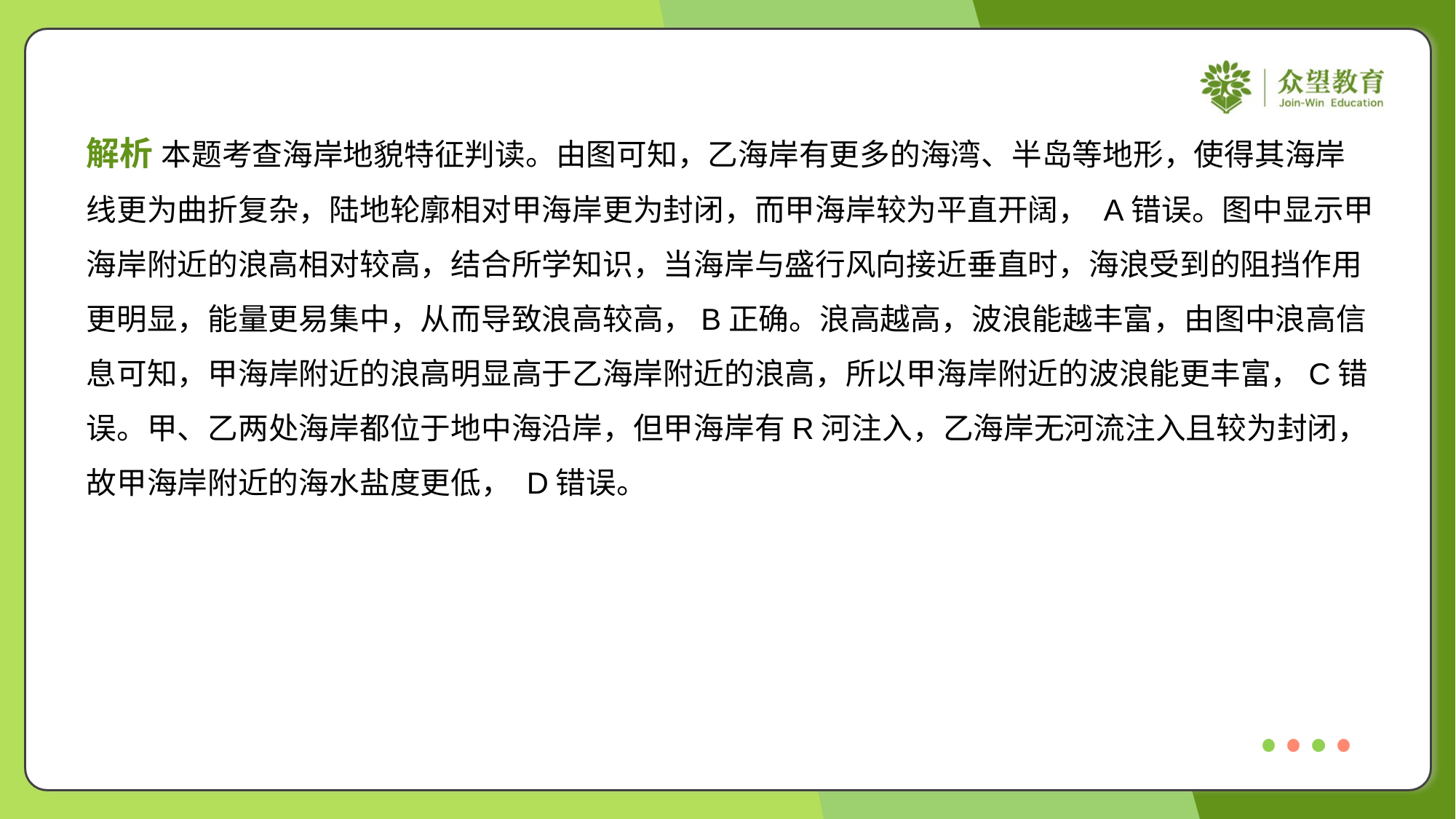

解析 本题考查海岸地貌特征判读。由图可知，乙海岸有更多的海湾、半岛等地形，使得其海岸
线更为曲折复杂，陆地轮廓相对甲海岸更为封闭，而甲海岸较为平直开阔， A错误。图中显示甲
海岸附近的浪高相对较高，结合所学知识，当海岸与盛行风向接近垂直时，海浪受到的阻挡作用
更明显，能量更易集中，从而导致浪高较高，B正确。浪高越高，波浪能越丰富，由图中浪高信
息可知，甲海岸附近的浪高明显高于乙海岸附近的浪高，所以甲海岸附近的波浪能更丰富，C错
误。甲、乙两处海岸都位于地中海沿岸，但甲海岸有R河注入，乙海岸无河流注入且较为封闭，
故甲海岸附近的海水盐度更低， D错误。